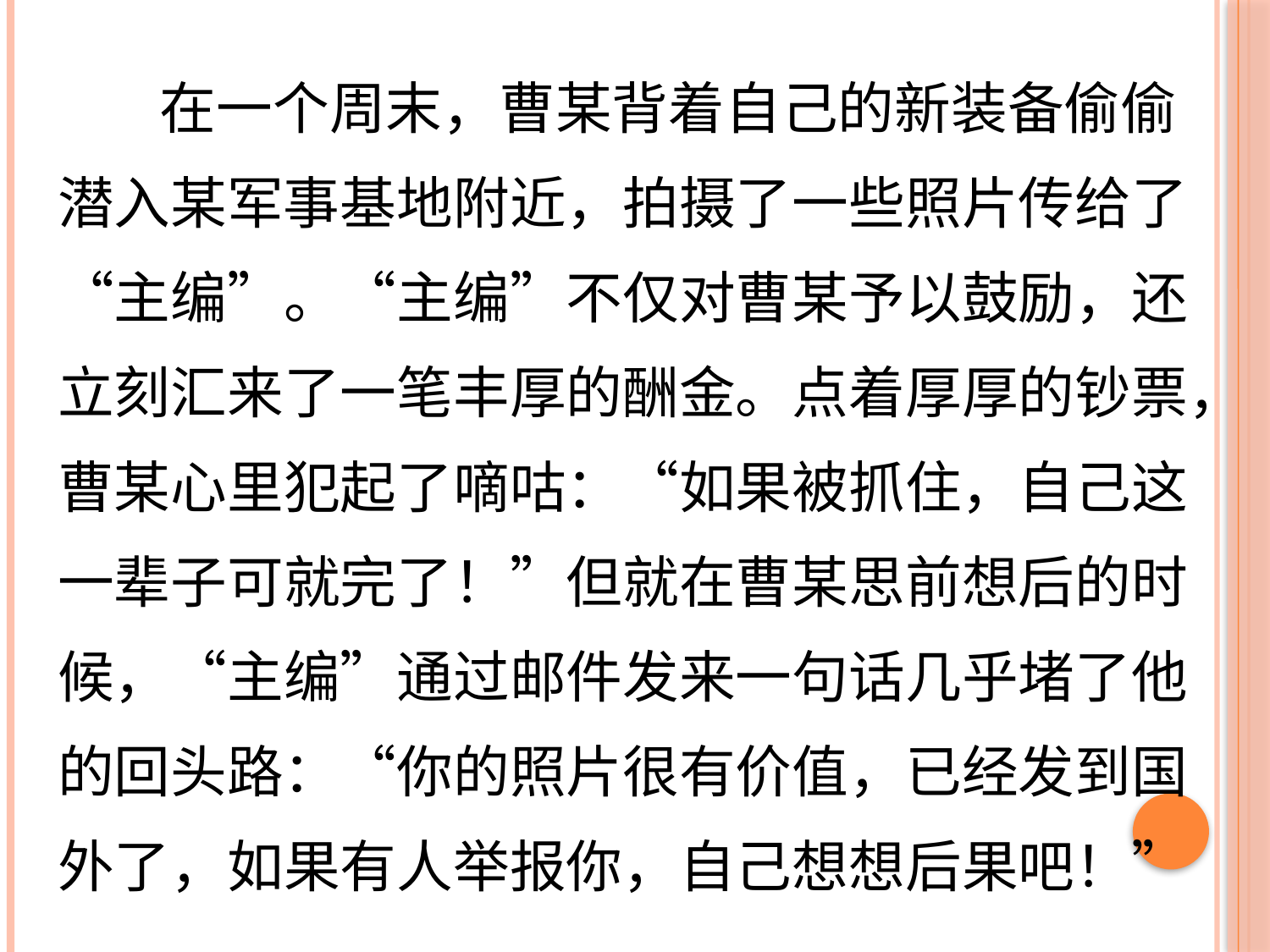

在一个周末，曹某背着自己的新装备偷偷潜入某军事基地附近，拍摄了一些照片传给了“主编”。“主编”不仅对曹某予以鼓励，还立刻汇来了一笔丰厚的酬金。点着厚厚的钞票，曹某心里犯起了嘀咕：“如果被抓住，自己这一辈子可就完了！”但就在曹某思前想后的时候，“主编”通过邮件发来一句话几乎堵了他的回头路：“你的照片很有价值，已经发到国外了，如果有人举报你，自己想想后果吧！”